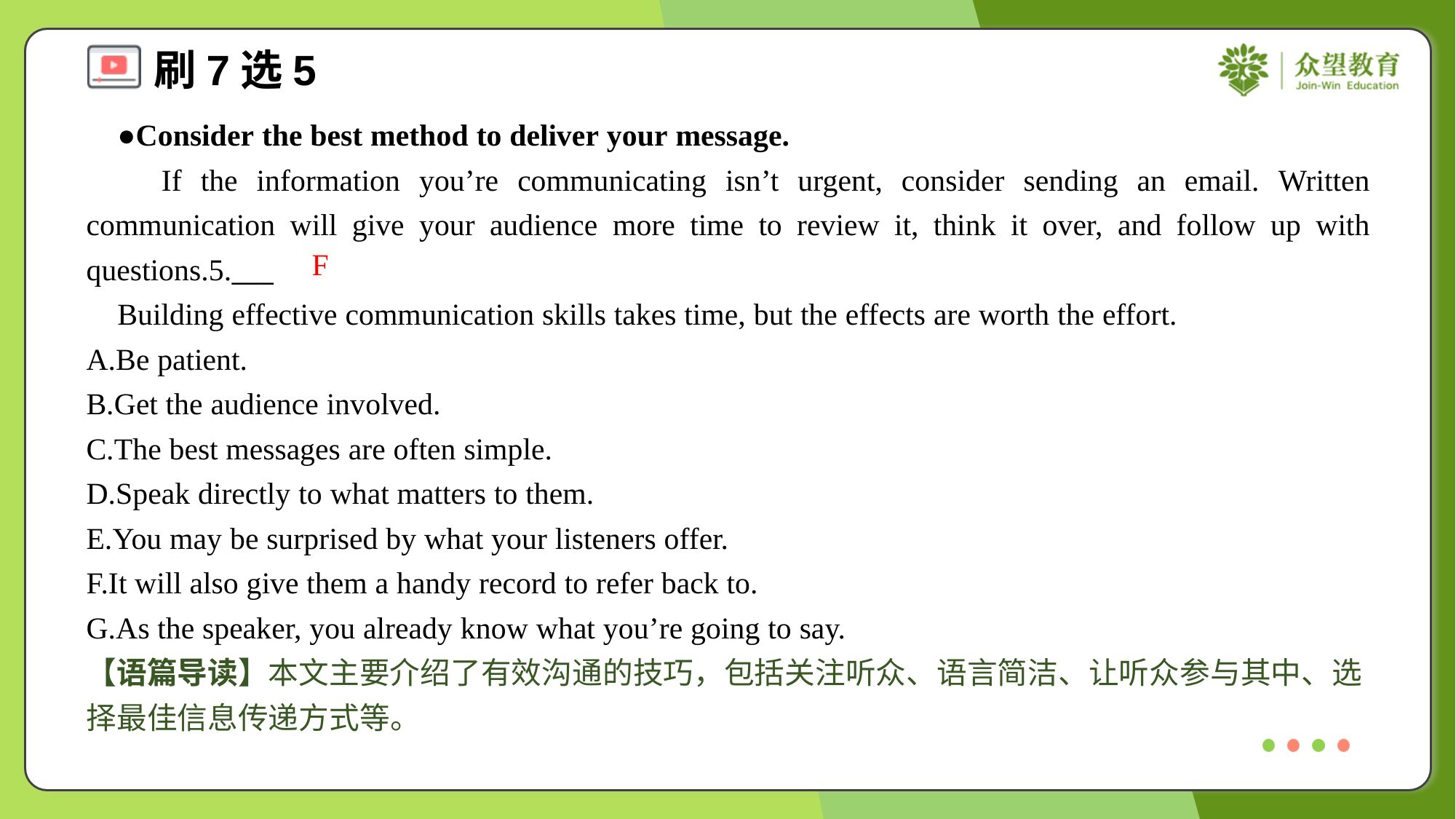

●Consider the best method to deliver your message.
    If the information you’re communicating isn’t urgent, consider sending an email. Written communication will give your audience more time to review it, think it over, and follow up with questions.5.___
    Building effective communication skills takes time, but the effects are worth the effort.
A.Be patient.
B.Get the audience involved.
C.The best messages are often simple.
D.Speak directly to what matters to them.
E.You may be surprised by what your listeners offer.
F.It will also give them a handy record to refer back to.
G.As the speaker, you already know what you’re going to say.
F
【语篇导读】本文主要介绍了有效沟通的技巧，包括关注听众、语言简洁、让听众参与其中、选择最佳信息传递方式等。